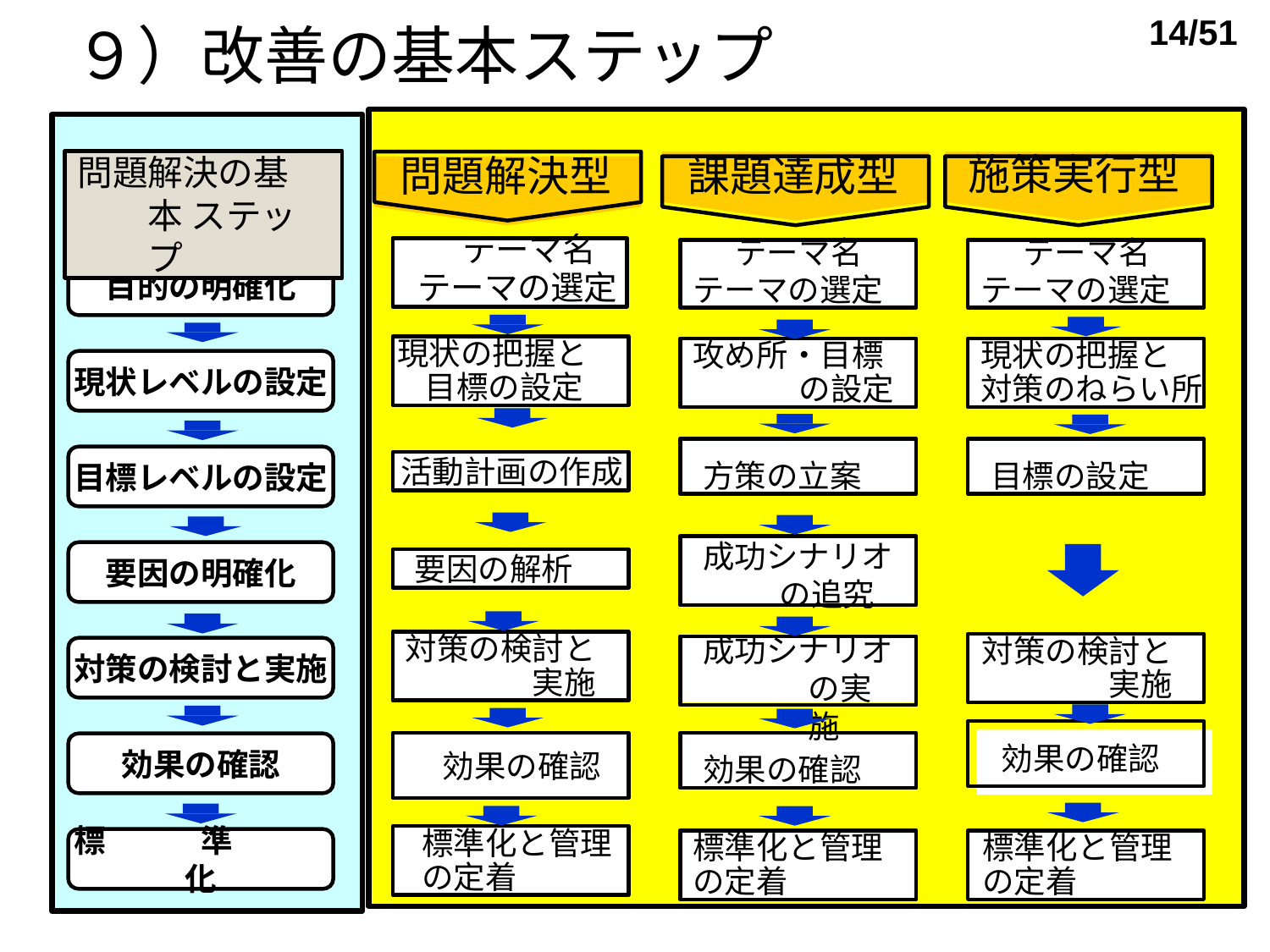

９）改善の基本ステップ
14/51

施策実行型
問題解決型
課題達成型
問題解決の基本 ステップ

テーマ名
テーマの選定
テーマ名
テーマの選定
テーマ名
テーマの選定
目的の明確化

現状の把握と
目標の設定
攻め所・目標
の設定
現状の把握と
対策のねらい所
現状レベルの設定

活動計画の作成
方策の立案
目標の設定
目標レベルの設定

要因の解析
成功シナリオ
       の追究
要因の明確化

成功シナリオ
の実施
対策の検討と
実施

対策の検討と
実施

対策の検討と実施

効果の確認
効果の確認
効果の確認
効果の確認

標準化と管理
の定着
標	準	化
標準化と管理
の定着
標準化と管理
の定着